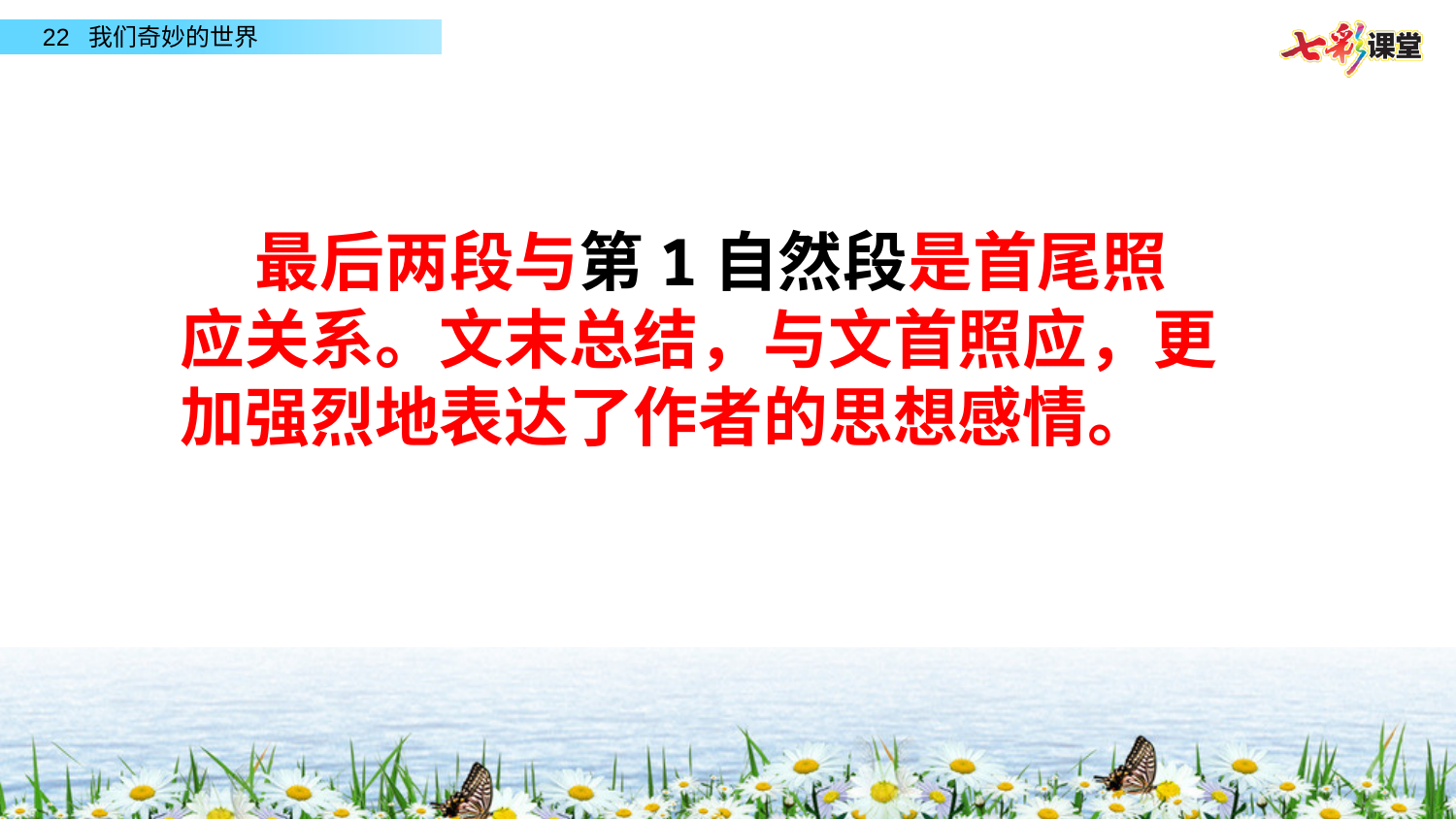

最后两段与第1自然段是首尾照应关系。文末总结，与文首照应，更加强烈地表达了作者的思想感情。